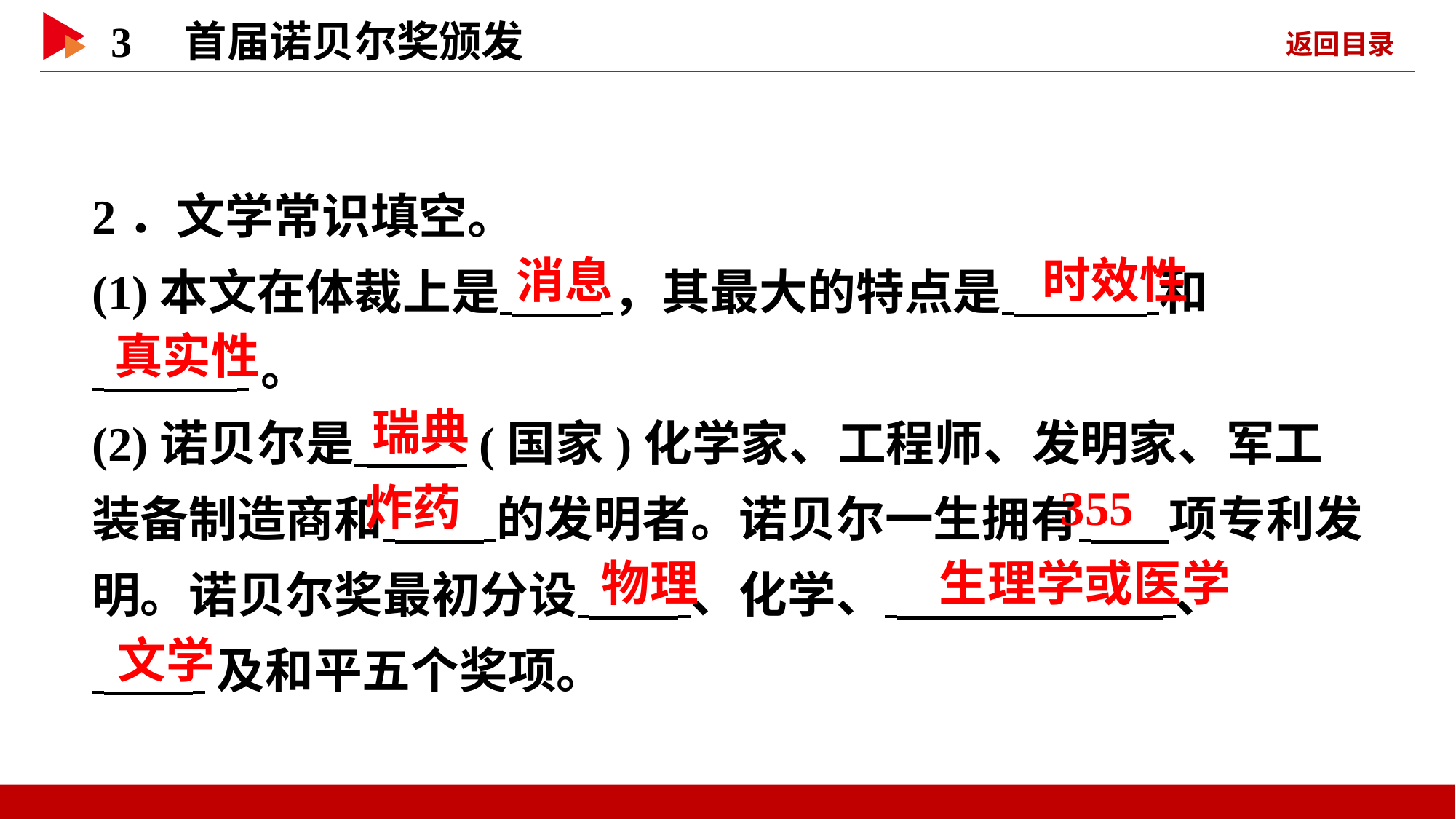

2．文学常识填空。
(1)本文在体裁上是          ，其最大的特点是              和
              。
(2)诺贝尔是          (国家)化学家、工程师、发明家、军工装备制造商和          的发明者。诺贝尔一生拥有        项专利发明。诺贝尔奖最初分设          、化学、                          、
          及和平五个奖项。
 消息
 时效性
 真实性
 瑞典
 炸药
 355
 物理
 生理学或医学
 文学